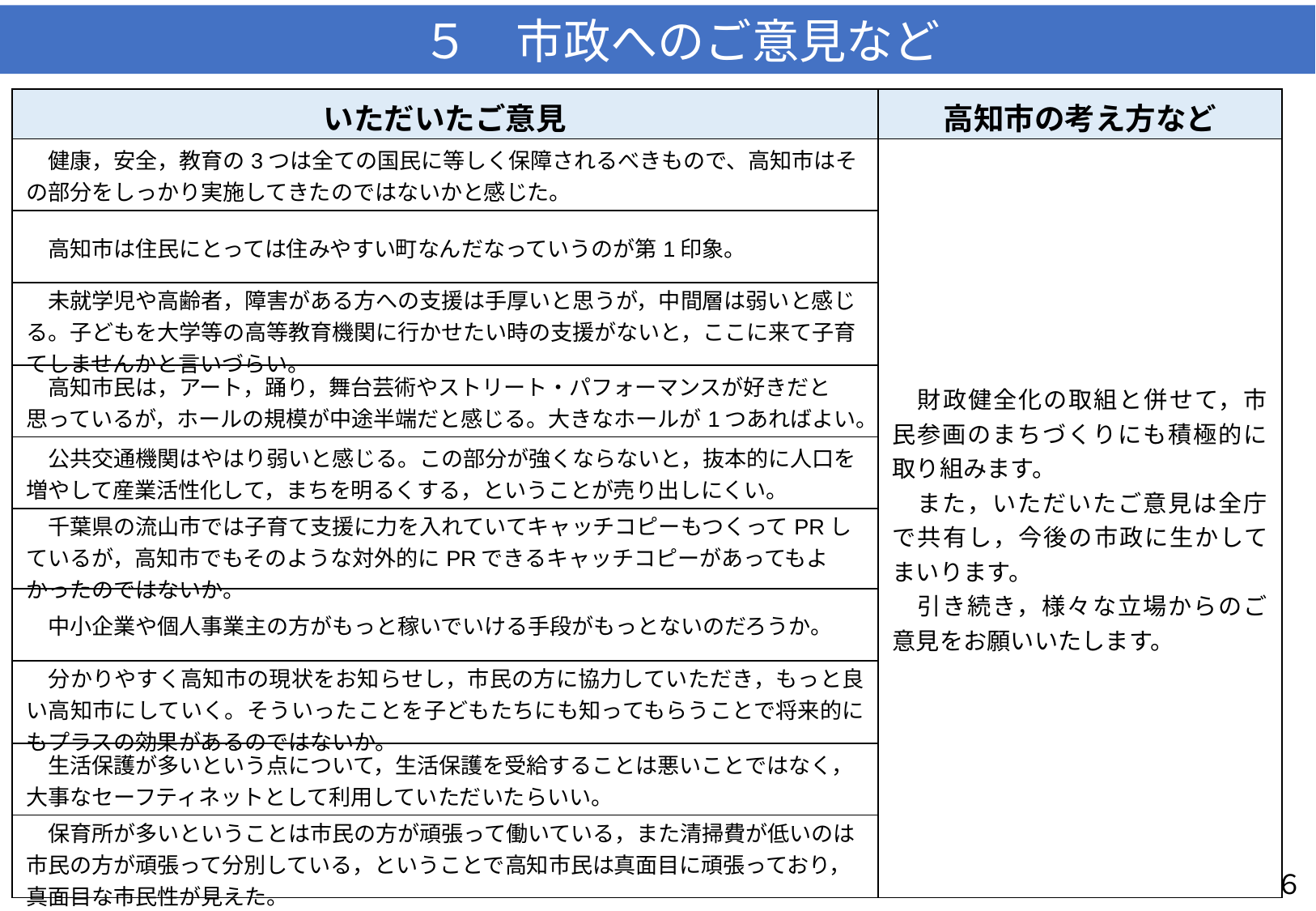

５　市政へのご意見など
| いただいたご意見 | 高知市の考え方など |
| --- | --- |
| 健康，安全，教育の3つは全ての国民に等しく保障されるべきもので、高知市はその部分をしっかり実施してきたのではないかと感じた。 | 財政健全化の取組と併せて，市民参画のまちづくりにも積極的に取り組みます。 　また，いただいたご意見は全庁で共有し，今後の市政に生かしてまいります。 　引き続き，様々な立場からのご意見をお願いいたします。 |
| 高知市は住民にとっては住みやすい町なんだなっていうのが第1印象。 |  |
| 未就学児や高齢者，障害がある方への支援は手厚いと思うが，中間層は弱いと感じる。子どもを大学等の高等教育機関に行かせたい時の支援がないと，ここに来て子育てしませんかと言いづらい。 |  |
| 高知市民は，アート，踊り，舞台芸術やストリート・パフォーマンスが好きだと思っているが，ホールの規模が中途半端だと感じる。大きなホールが1つあればよい。 |  |
| 公共交通機関はやはり弱いと感じる。この部分が強くならないと，抜本的に人口を増やして産業活性化して，まちを明るくする，ということが売り出しにくい。 |  |
| 千葉県の流山市では子育て支援に力を入れていてキャッチコピーもつくってPRしているが，高知市でもそのような対外的にPRできるキャッチコピーがあってもよかったのではないか。 |  |
| 中小企業や個人事業主の方がもっと稼いでいける手段がもっとないのだろうか。 |  |
| 分かりやすく高知市の現状をお知らせし，市民の方に協力していただき，もっと良い高知市にしていく。そういったことを子どもたちにも知ってもらうことで将来的にもプラスの効果があるのではないか。 |  |
| 生活保護が多いという点について，生活保護を受給することは悪いことではなく，大事なセーフティネットとして利用していただいたらいい。 |  |
| 保育所が多いということは市民の方が頑張って働いている，また清掃費が低いのは市民の方が頑張って分別している，ということで高知市民は真面目に頑張っており，真面目な市民性が見えた。 |  |
６